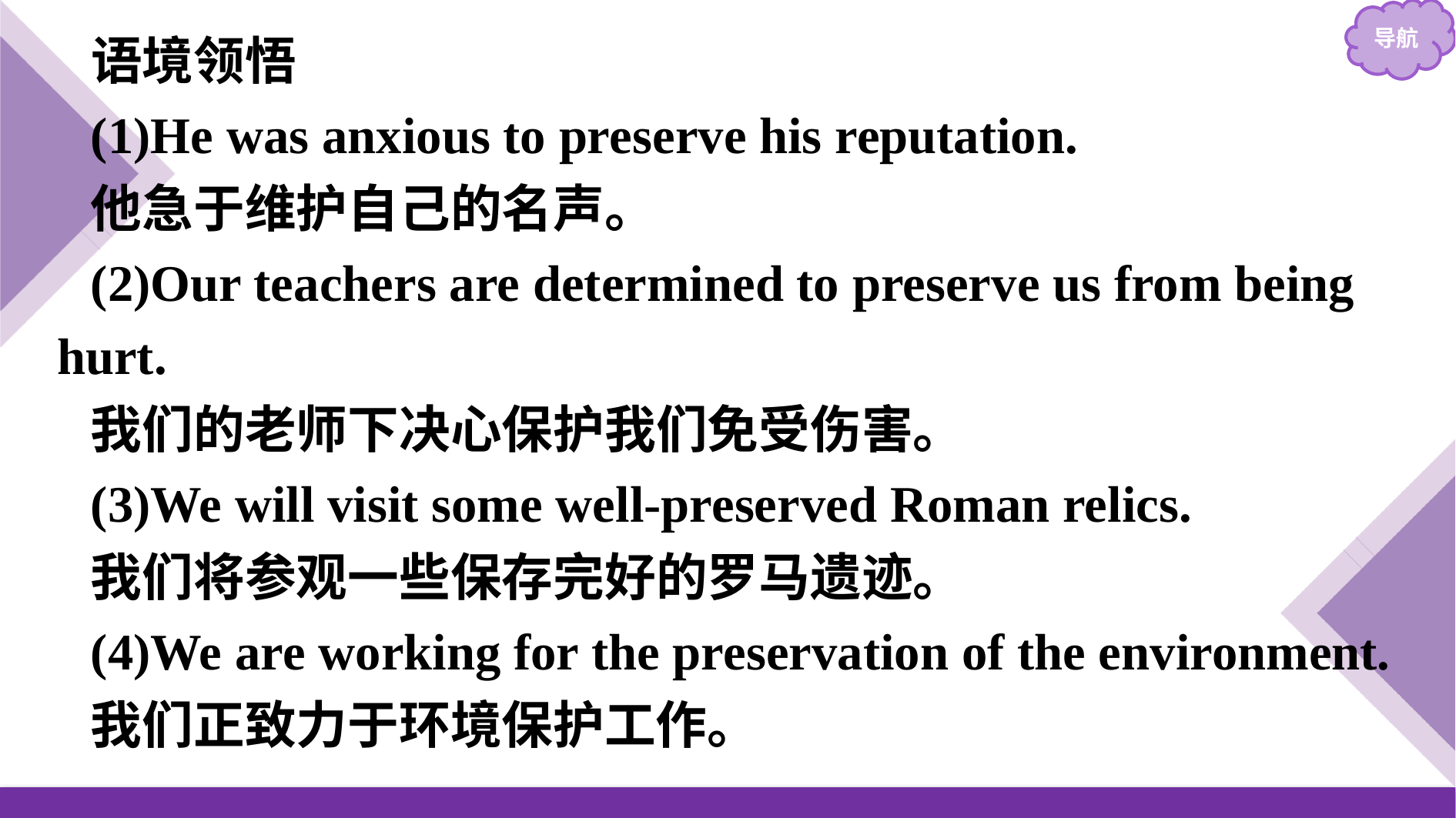

语境领悟
(1)He was anxious to preserve his reputation.
他急于维护自己的名声。
(2)Our teachers are determined to preserve us from being hurt.
我们的老师下决心保护我们免受伤害。
(3)We will visit some well-preserved Roman relics.
我们将参观一些保存完好的罗马遗迹。
(4)We are working for the preservation of the environment.
我们正致力于环境保护工作。